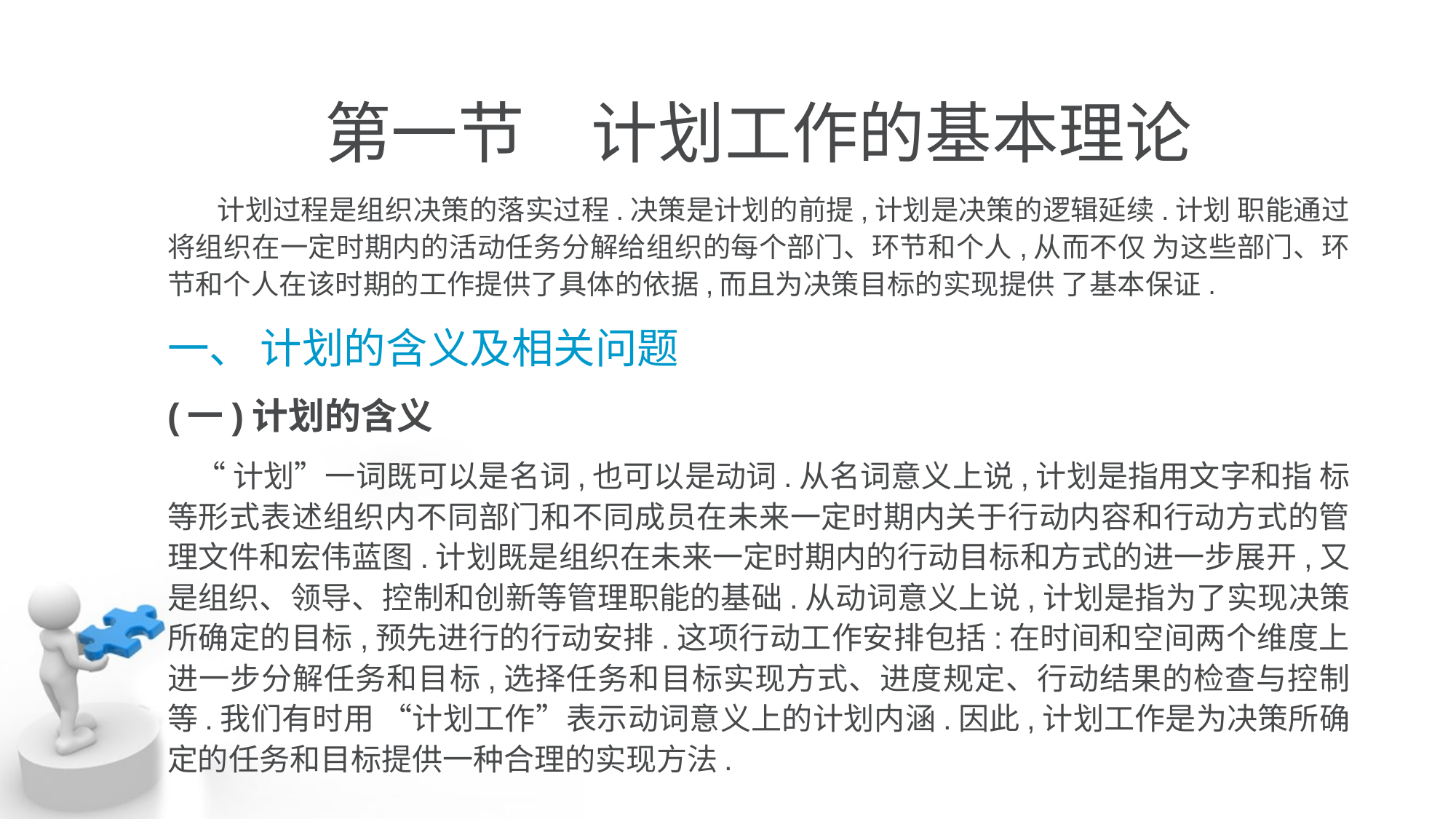

# 第一节　计划工作的基本理论
       计划过程是组织决策的落实过程.决策是计划的前提,计划是决策的逻辑延续.计划 职能通过将组织在一定时期内的活动任务分解给组织的每个部门、环节和个人,从而不仅 为这些部门、环节和个人在该时期的工作提供了具体的依据,而且为决策目标的实现提供 了基本保证.
一、 计划的含义及相关问题
(一)计划的含义
    “计划”一词既可以是名词,也可以是动词.从名词意义上说,计划是指用文字和指 标等形式表述组织内不同部门和不同成员在未来一定时期内关于行动内容和行动方式的管理文件和宏伟蓝图.计划既是组织在未来一定时期内的行动目标和方式的进一步展开,又是组织、领导、控制和创新等管理职能的基础.从动词意义上说,计划是指为了实现决策 所确定的目标,预先进行的行动安排.这项行动工作安排包括:在时间和空间两个维度上 进一步分解任务和目标,选择任务和目标实现方式、进度规定、行动结果的检查与控制 等.我们有时用 “计划工作”表示动词意义上的计划内涵.因此,计划工作是为决策所确 定的任务和目标提供一种合理的实现方法.